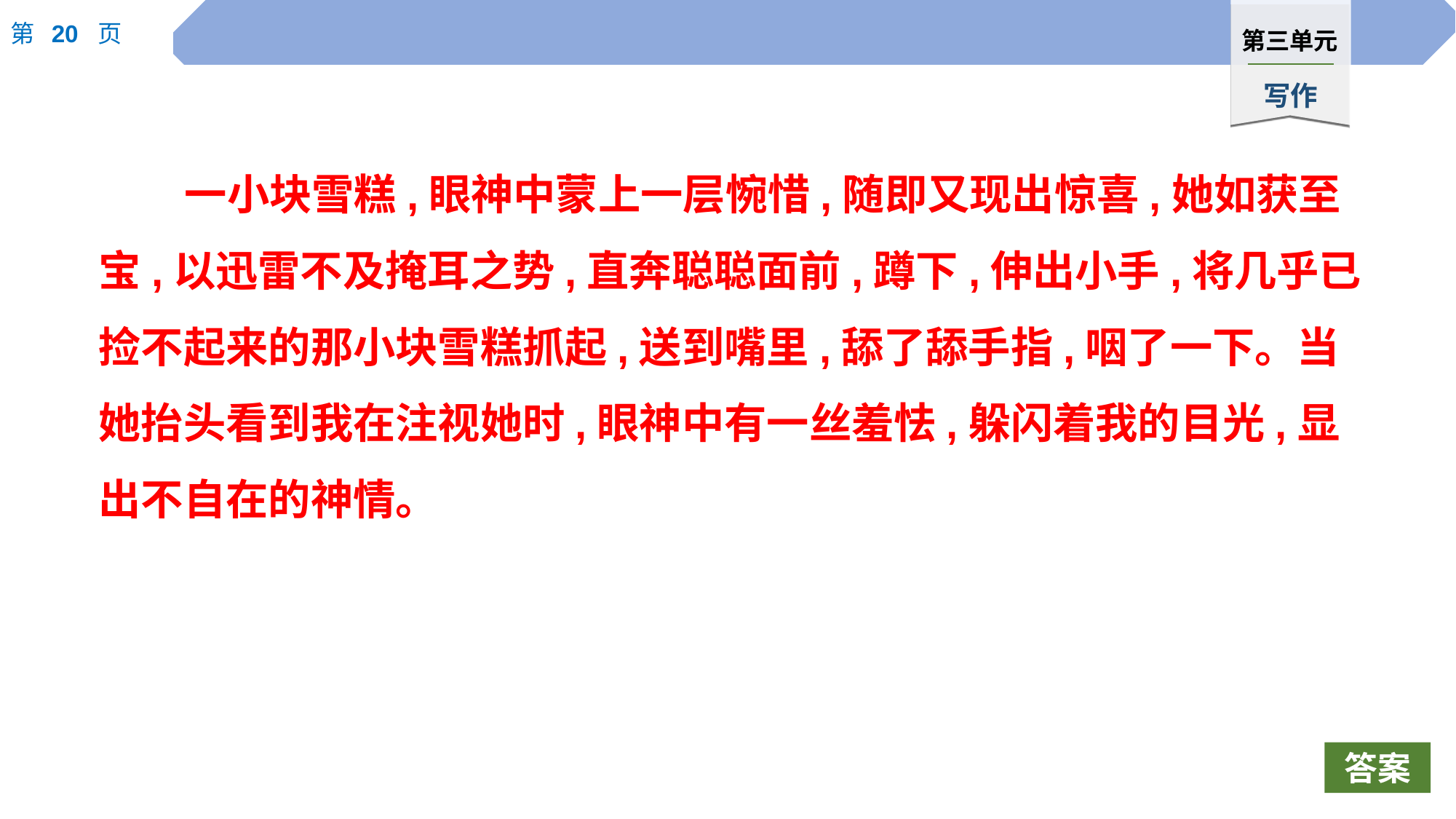

一小块雪糕,眼神中蒙上一层惋惜,随即又现出惊喜,她如获至宝,以迅雷不及掩耳之势,直奔聪聪面前,蹲下,伸出小手,将几乎已捡不起来的那小块雪糕抓起,送到嘴里,舔了舔手指,咽了一下。当她抬头看到我在注视她时,眼神中有一丝羞怯,躲闪着我的目光,显出不自在的神情。
答案